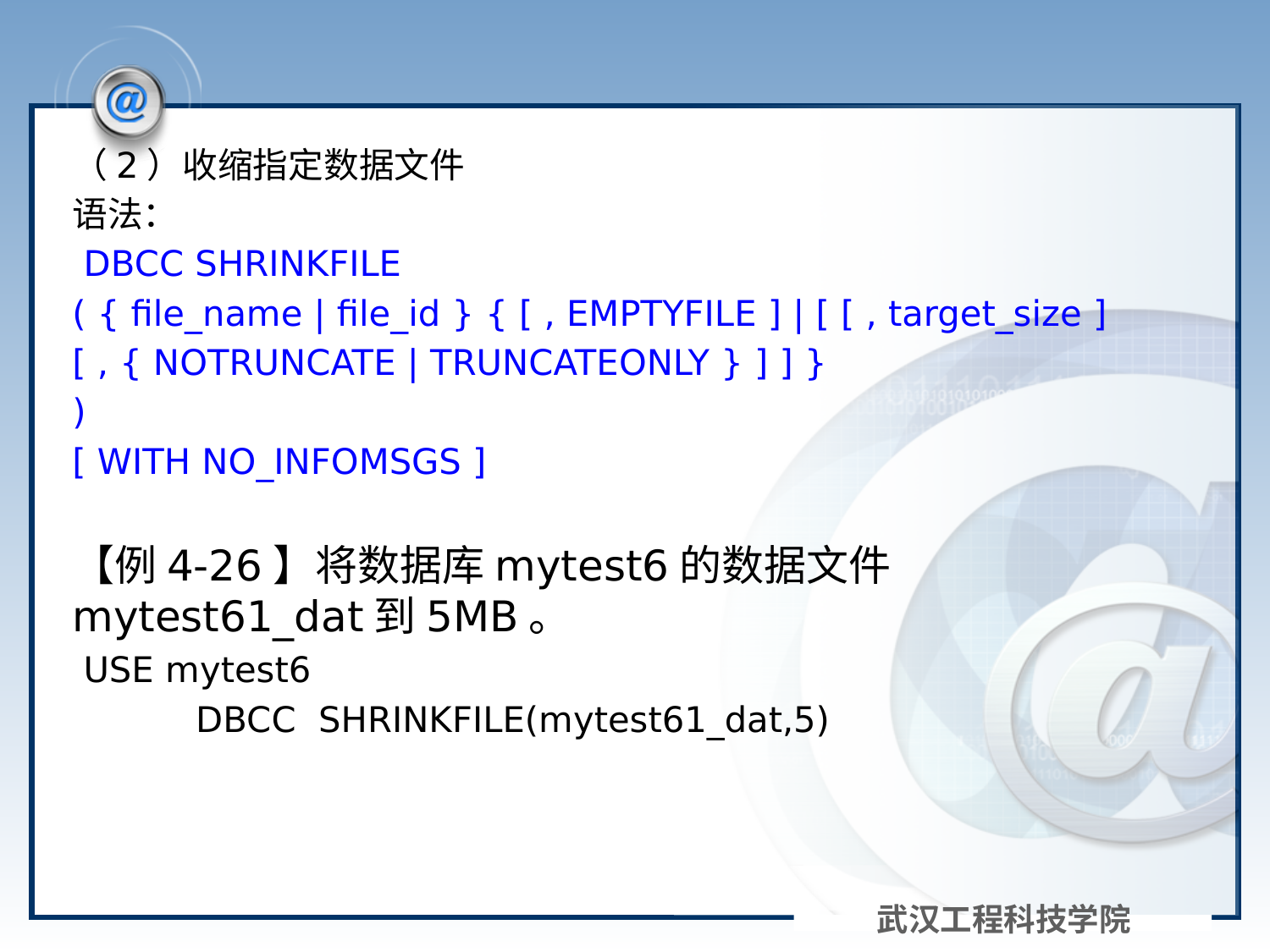

#
（2）收缩指定数据文件
语法：
 DBCC SHRINKFILE
( { file_name | file_id } { [ , EMPTYFILE ] | [ [ , target_size ]
[ , { NOTRUNCATE | TRUNCATEONLY } ] ] }
)
[ WITH NO_INFOMSGS ]

【例4-26】将数据库mytest6的数据文件mytest61_dat到5MB。
 USE mytest6
           DBCC  SHRINKFILE(mytest61_dat,5)

武汉工程科技学院